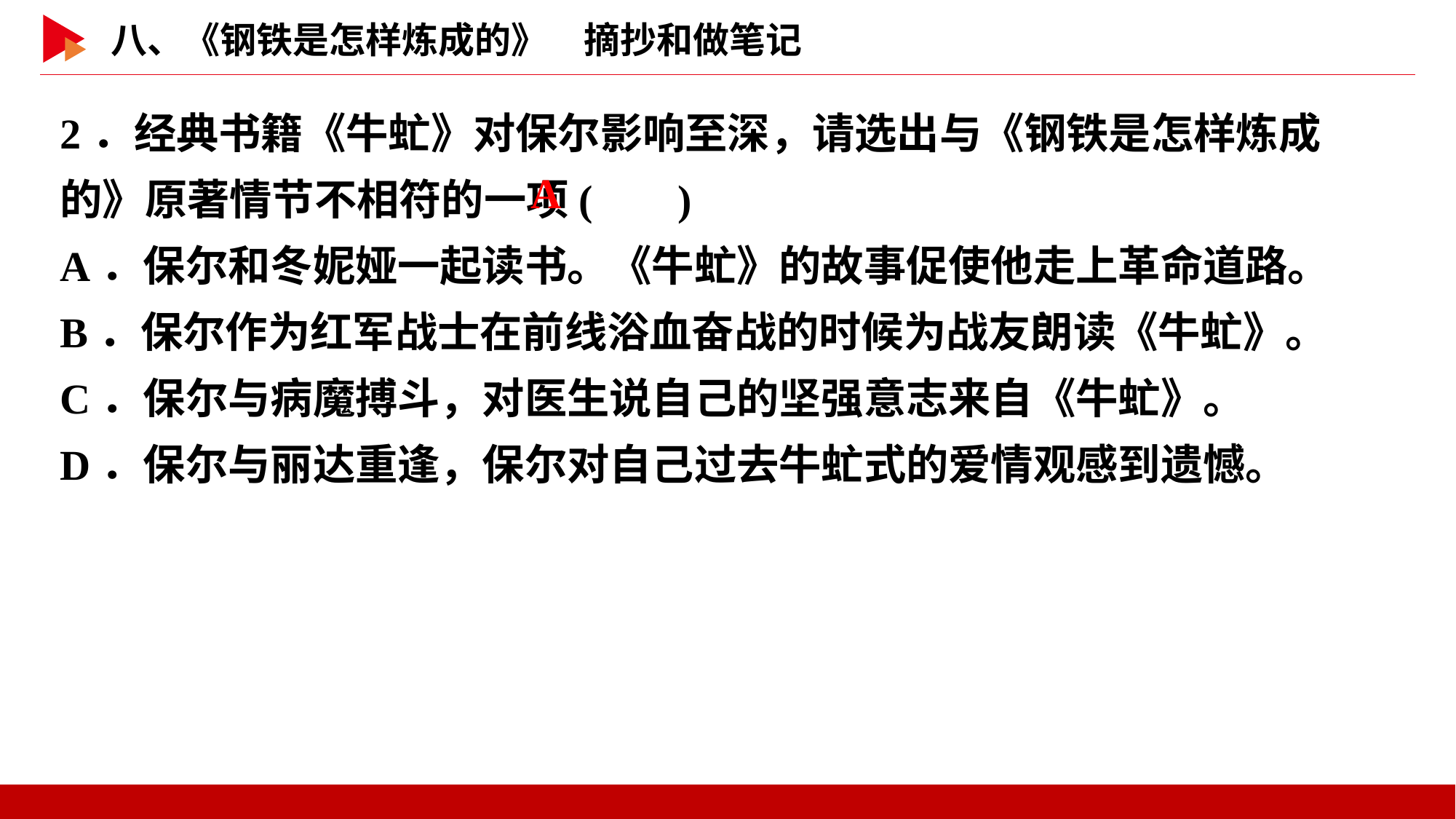

2．经典书籍《牛虻》对保尔影响至深，请选出与《钢铁是怎样炼成的》原著情节不相符的一项(        )
A．保尔和冬妮娅一起读书。《牛虻》的故事促使他走上革命道路。
B．保尔作为红军战士在前线浴血奋战的时候为战友朗读《牛虻》。
C．保尔与病魔搏斗，对医生说自己的坚强意志来自《牛虻》。
D．保尔与丽达重逢，保尔对自己过去牛虻式的爱情观感到遗憾。
   A